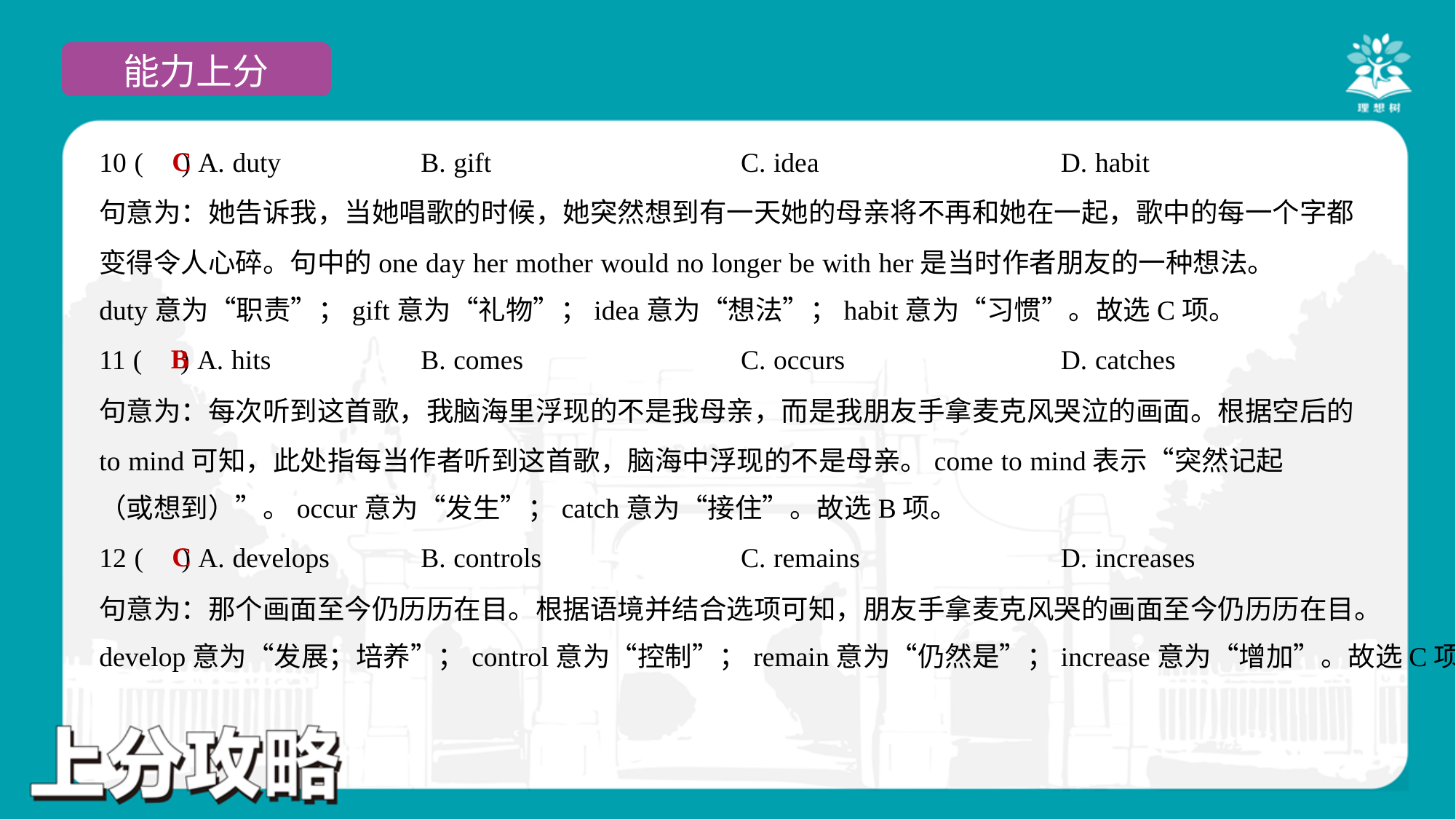

C
10 (     ) A. duty	B. gift	C. idea	D. habit
句意为：她告诉我，当她唱歌的时候，她突然想到有一天她的母亲将不再和她在一起，歌中的每一个字都
变得令人心碎。句中的one day her mother would no longer be with her是当时作者朋友的一种想法。
duty意为“职责”；gift意为“礼物”；idea意为“想法”；habit意为“习惯”。故选C项。
B
11 (     ) A. hits	B. comes	C. occurs	D. catches
句意为：每次听到这首歌，我脑海里浮现的不是我母亲，而是我朋友手拿麦克风哭泣的画面。根据空后的
to mind可知，此处指每当作者听到这首歌，脑海中浮现的不是母亲。come to mind表示“突然记起
（或想到）”。occur意为“发生”；catch意为“接住”。故选B项。
C
12 (     ) A. develops	B. controls	C. remains	D. increases
句意为：那个画面至今仍历历在目。根据语境并结合选项可知，朋友手拿麦克风哭的画面至今仍历历在目。
develop意为“发展；培养”；control意为“控制”；remain意为“仍然是”；increase意为“增加”。故选C项。